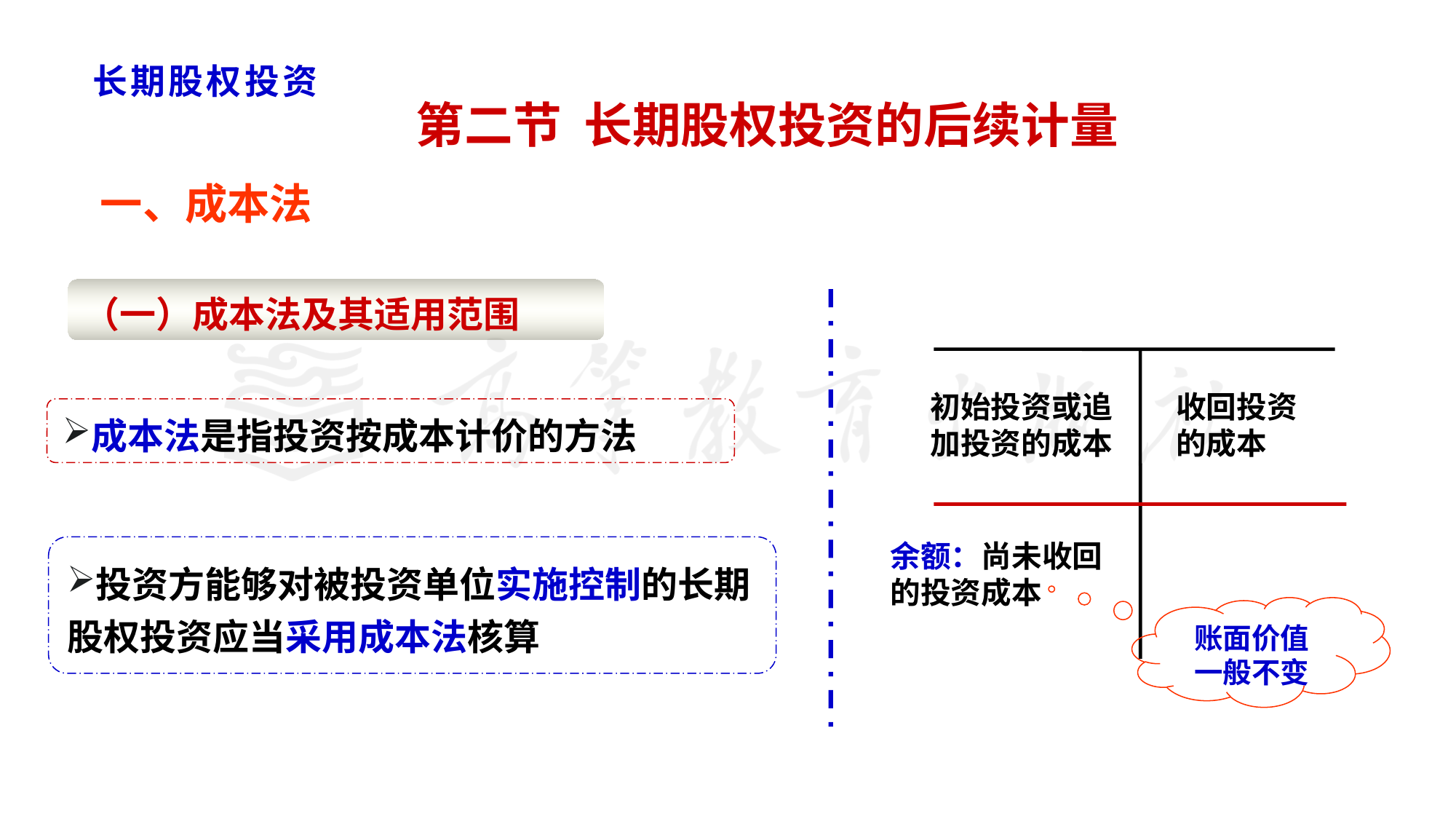

# 长期股权投资
    第二节  长期股权投资的后续计量
一、成本法
（一）成本法及其适用范围

收回投资的成本
初始投资或追加投资的成本
成本法是指投资按成本计价的方法

余额：尚未收回的投资成本
投资方能够对被投资单位实施控制的长期股权投资应当采用成本法核算
账面价值一般不变